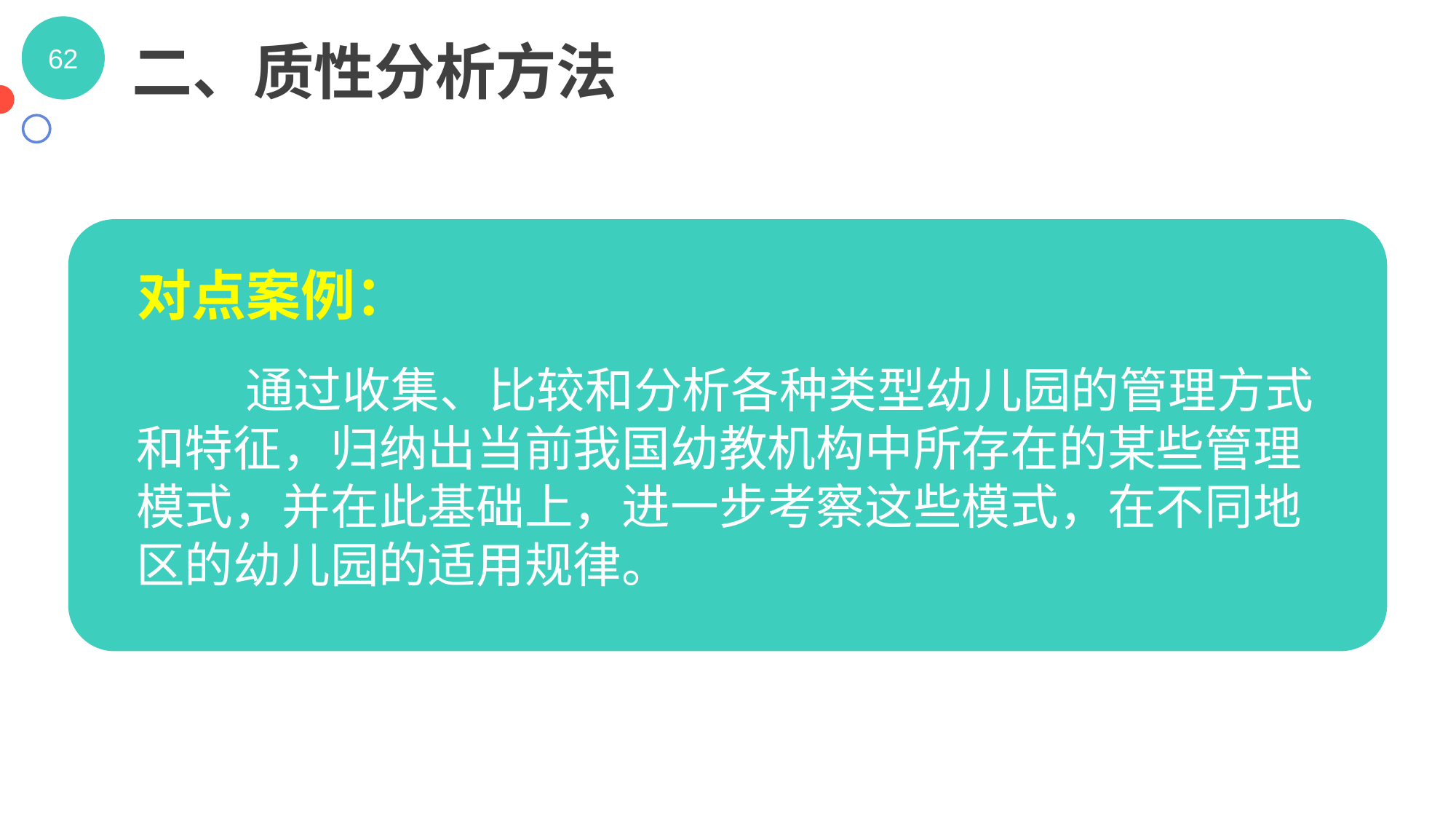

二、质性分析方法

对点案例：
	通过收集、比较和分析各种类型幼儿园的管理方式和特征，归纳出当前我国幼教机构中所存在的某些管理模式，并在此基础上，进一步考察这些模式，在不同地 区的幼儿园的适用规律。